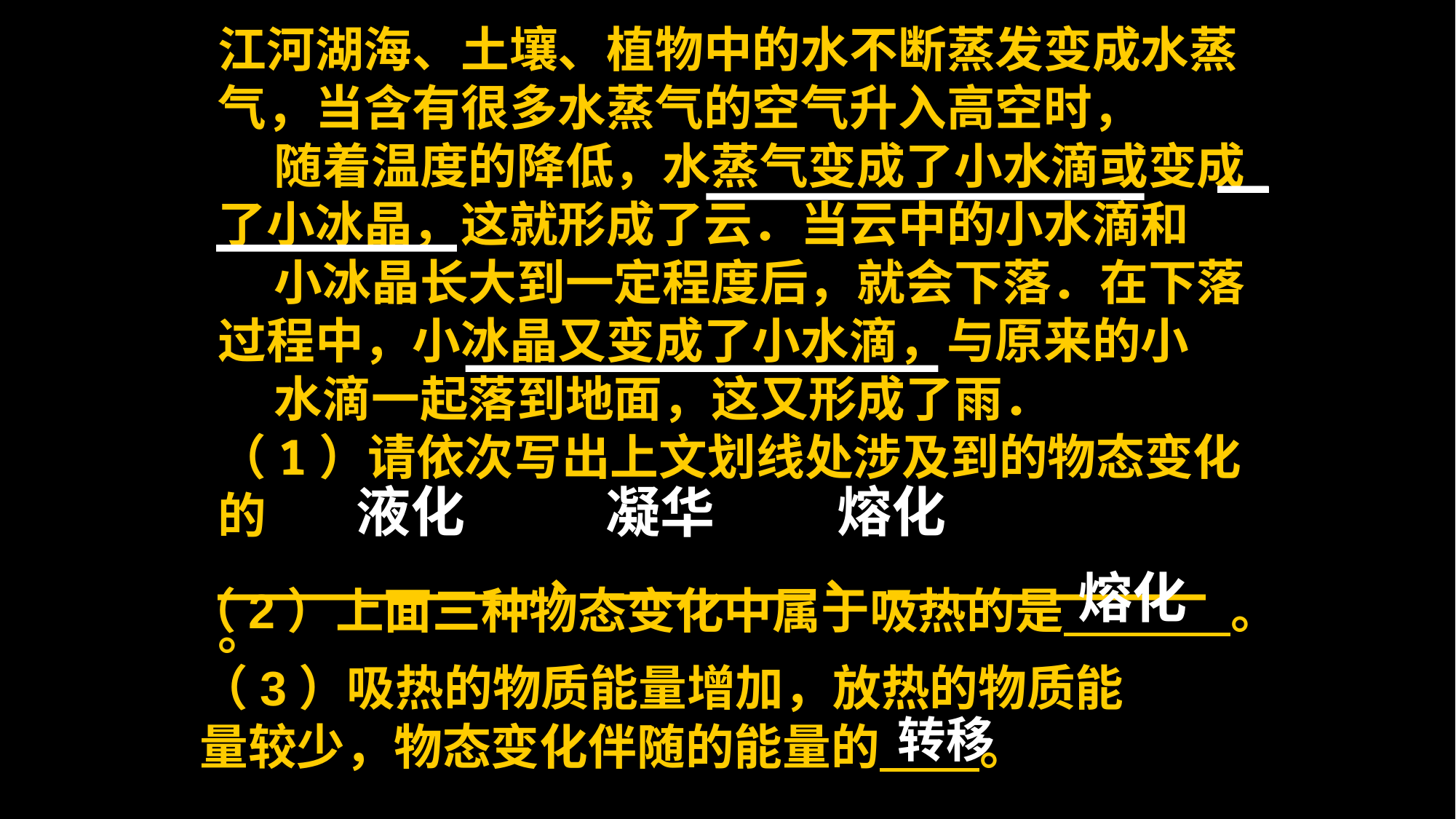

江河湖海、土壤、植物中的水不断蒸发变成水蒸气，当含有很多水蒸气的空气升入高空时，
    随着温度的降低，水蒸气变成了小水滴或变成了小冰晶，这就形成了云．当云中的小水滴和
    小冰晶长大到一定程度后，就会下落．在下落过程中，小冰晶又变成了小水滴，与原来的小
    水滴一起落到地面，这又形成了雨．
（1）请依次写出上文划线处涉及到的物态变化的___________、_______、___________。

液化
熔化
凝华
熔化
（2）上面三种物态变化中属于吸热的是               。
（3）吸热的物质能量增加，放热的物质能
量较少，物态变化伴随的能量的         。
转移